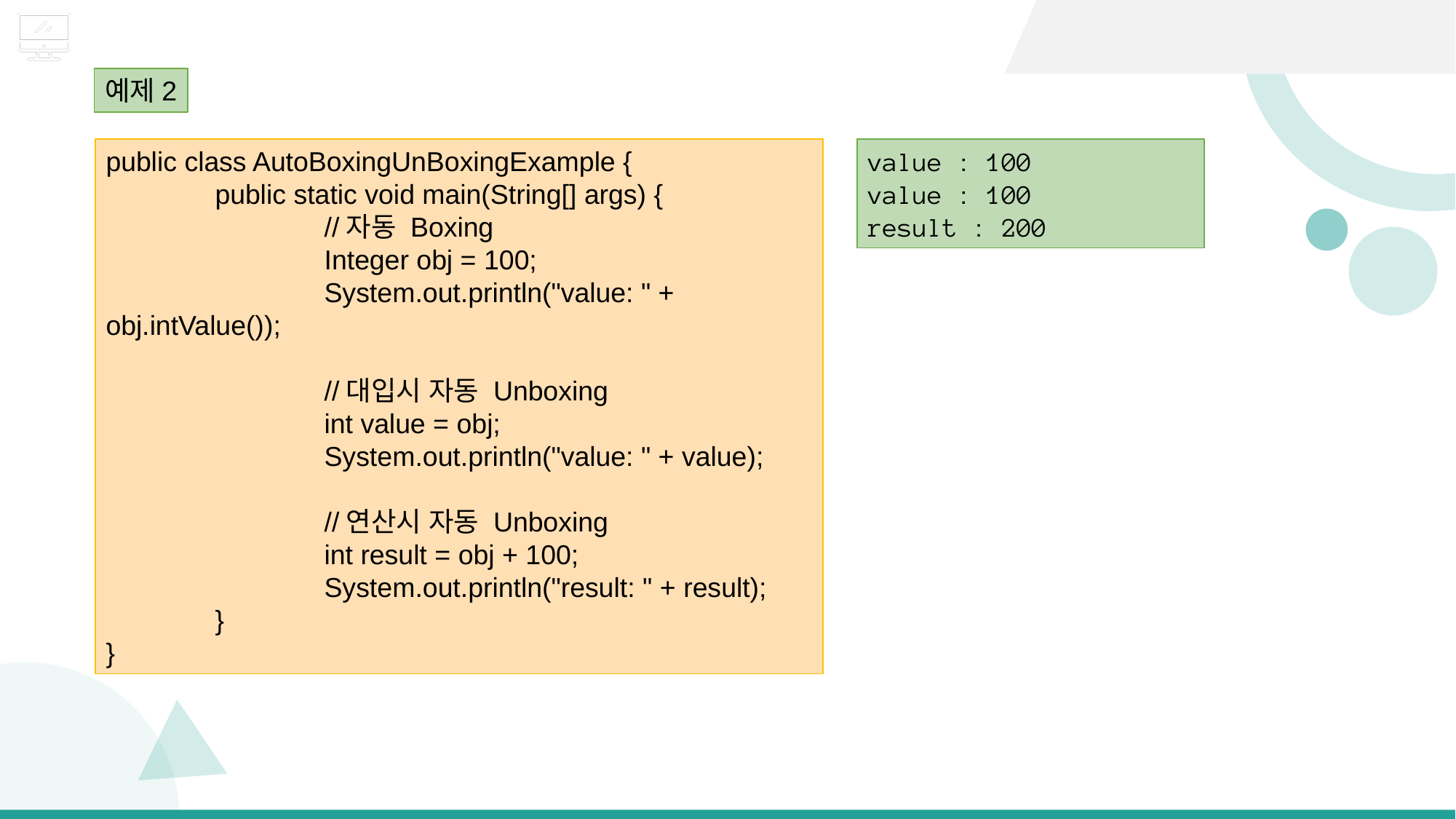

예제2
public class AutoBoxingUnBoxingExample {
	public static void main(String[] args) {
		//자동 Boxing
		Integer obj = 100;
		System.out.println("value: " + obj.intValue());

		//대입시 자동 Unboxing
		int value = obj;
		System.out.println("value: " + value);

		//연산시 자동 Unboxing
		int result = obj + 100;
		System.out.println("result: " + result);
	}
}
value : 100
value : 100
result : 200